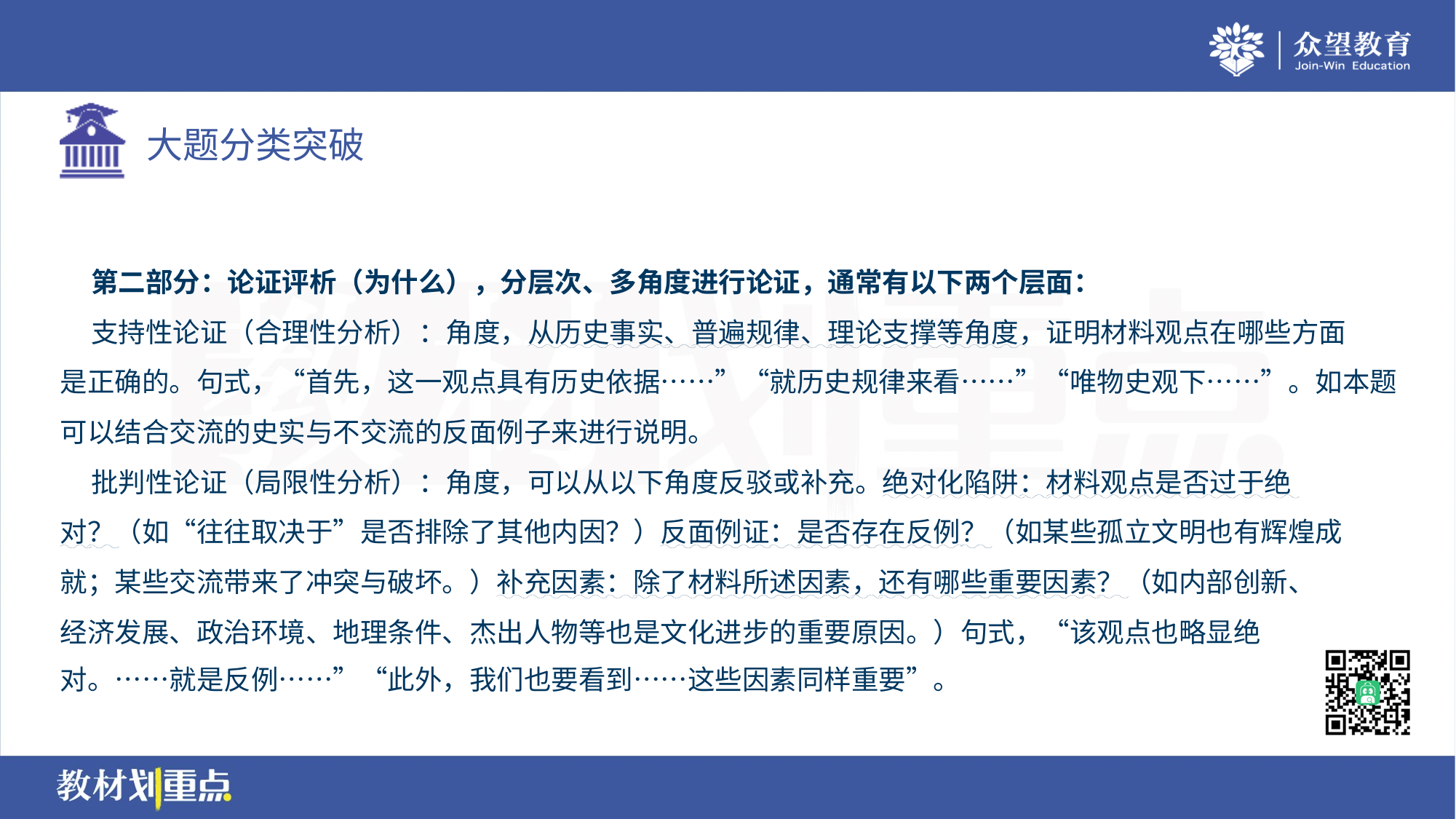

第二部分：论证评析（为什么），分层次、多角度进行论证，通常有以下两个层面：
    支持性论证（合理性分析）：角度，从历史事实、普遍规律、理论支撑等角度，证明材料观点在哪些方面
是正确的。句式，“首先，这一观点具有历史依据……”“就历史规律来看……”“唯物史观下……”。如本题
可以结合交流的史实与不交流的反面例子来进行说明。
    批判性论证（局限性分析）：角度，可以从以下角度反驳或补充。绝对化陷阱：材料观点是否过于绝
对？（如“往往取决于”是否排除了其他内因？）反面例证：是否存在反例？（如某些孤立文明也有辉煌成
就；某些交流带来了冲突与破坏。）补充因素：除了材料所述因素，还有哪些重要因素？（如内部创新、
经济发展、政治环境、地理条件、杰出人物等也是文化进步的重要原因。）句式，“该观点也略显绝
对。……就是反例……”“此外，我们也要看到……这些因素同样重要”。